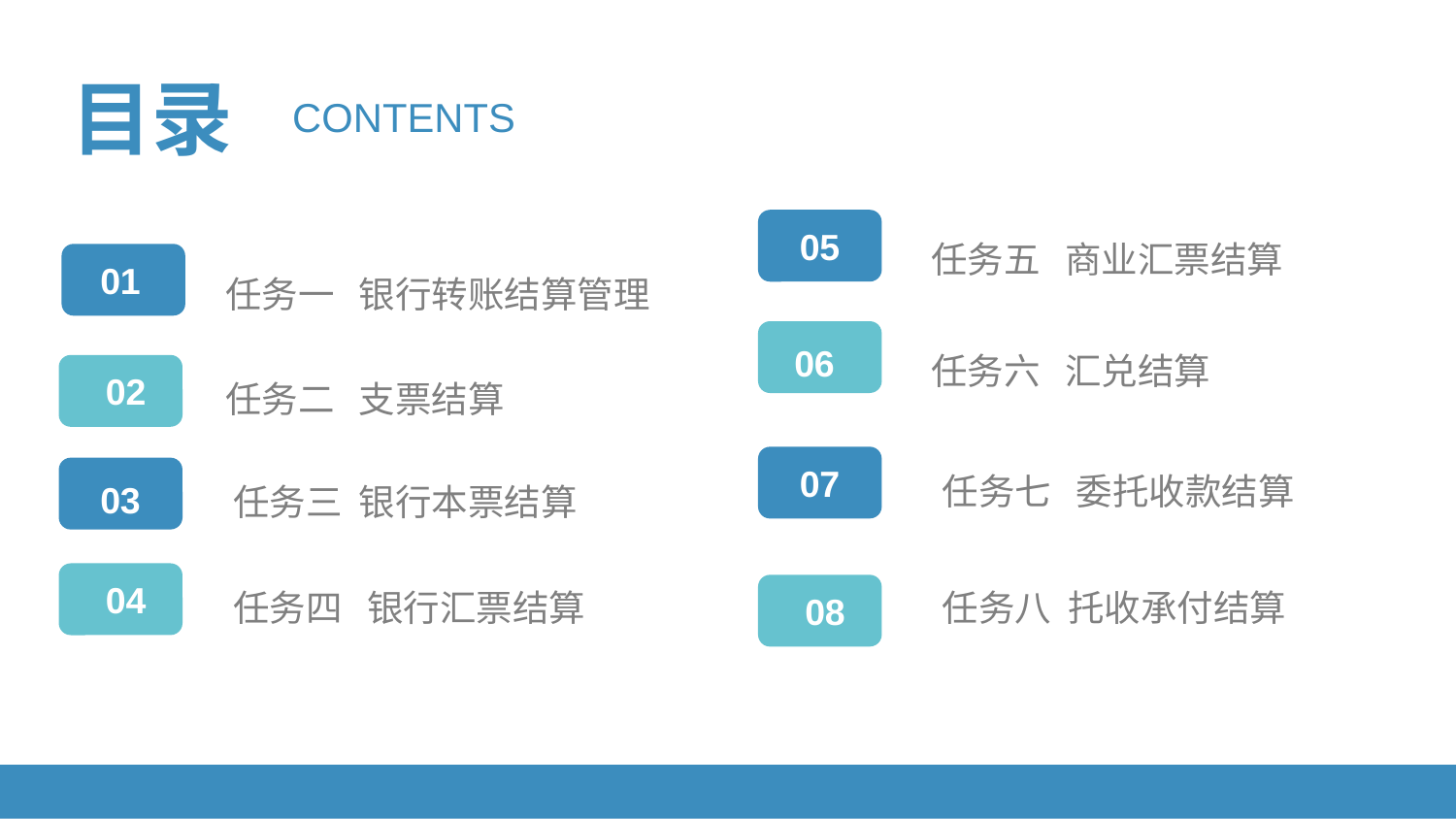

目录
CONTENTS
05

任务五   商业汇票结算
01

任务一   银行转账结算管理

06
任务六   汇兑结算
02
任务二   支票结算

07
任务七   委托收款结算

任务三  银行本票结算

03
04
任务四   银行汇票结算
任务八  托收承付结算

08